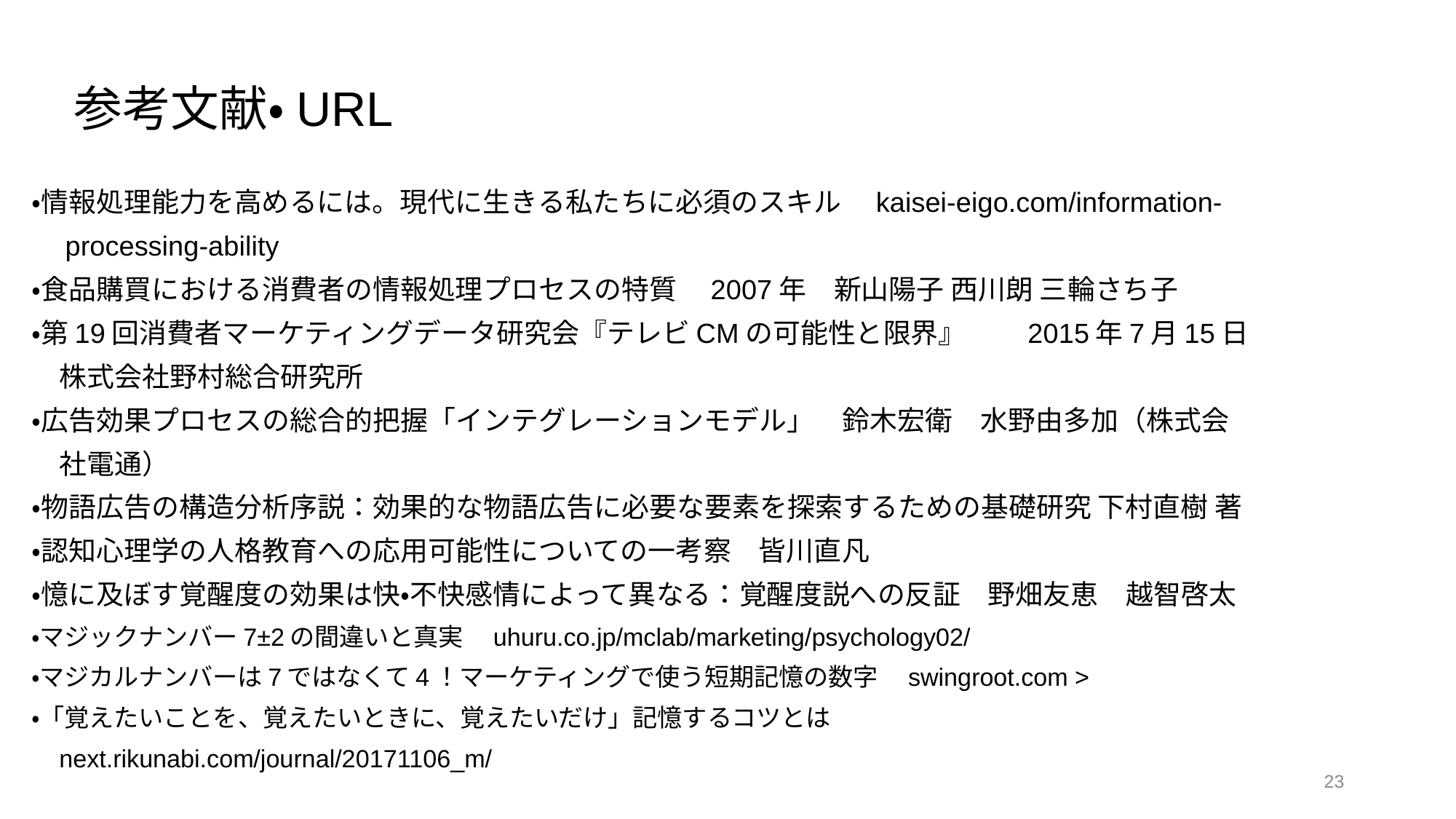

# 参考文献・URL
・情報処理能力を高めるには。現代に生きる私たちに必須のスキル　kaisei-eigo.com/information-
　processing-ability
・食品購買における消費者の情報処理プロセスの特質　2007年　新山陽子 西川朗 三輪さち子
・第19回消費者マーケティングデータ研究会『テレビCMの可能性と限界』　　2015年7月15日
　株式会社野村総合研究所
・広告効果プロセスの総合的把握「インテグレーションモデル」　鈴木宏衛　水野由多加（株式会
　社電通）
・物語広告の構造分析序説：効果的な物語広告に必要な要素を探索するための基礎研究 下村直樹 著
・認知心理学の人格教育への応用可能性についての一考察　皆川直凡
・憶に及ぼす覚醒度の効果は快・不快感情によって異なる：覚醒度説への反証　野畑友恵　越智啓太
・マジックナンバー7±2の間違いと真実　uhuru.co.jp/mclab/marketing/psychology02/
・マジカルナンバーは7ではなくて4！マーケティングで使う短期記憶の数字　swingroot.com >
・「覚えたいことを、覚えたいときに、覚えたいだけ」記憶するコツとは
    next.rikunabi.com/journal/20171106_m/
23